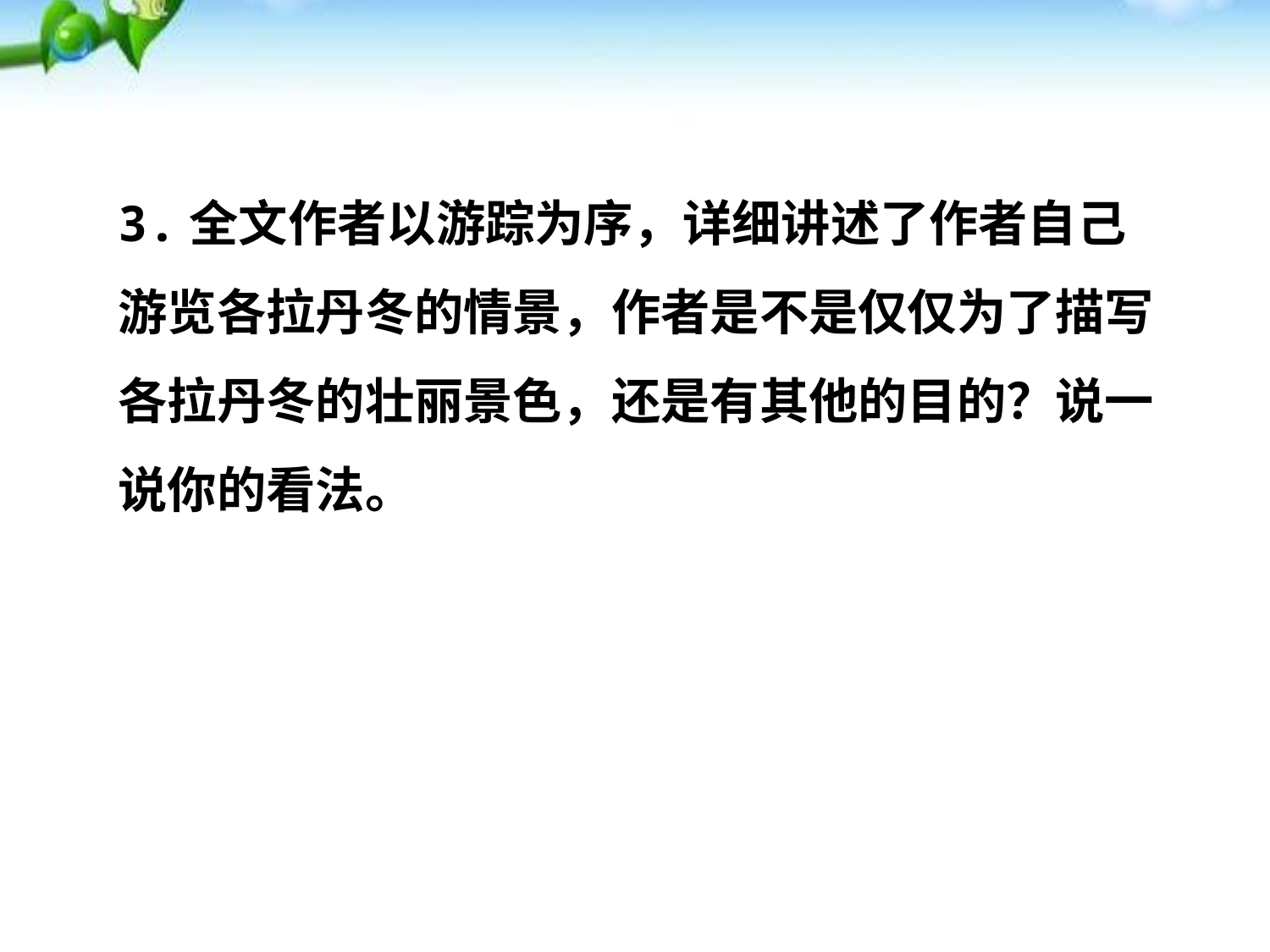

3.全文作者以游踪为序，详细讲述了作者自己游览各拉丹冬的情景，作者是不是仅仅为了描写各拉丹冬的壮丽景色，还是有其他的目的？说一说你的看法。